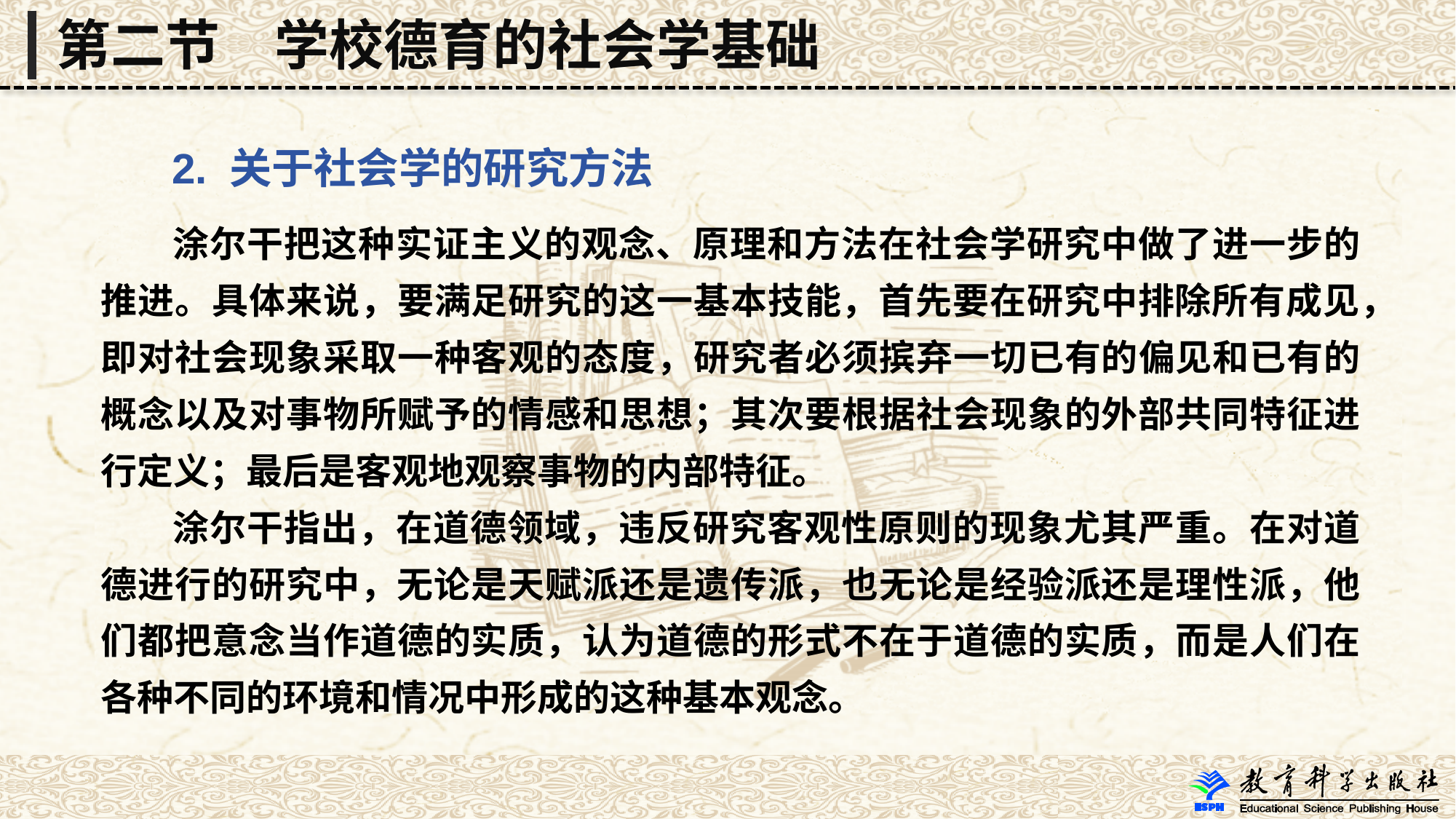

第二节　学校德育的社会学基础
       2. 关于社会学的研究方法

       涂尔干把这种实证主义的观念、原理和方法在社会学研究中做了进一步的推进。具体来说，要满足研究的这一基本技能，首先要在研究中排除所有成见，即对社会现象采取一种客观的态度，研究者必须摈弃一切已有的偏见和已有的概念以及对事物所赋予的情感和思想；其次要根据社会现象的外部共同特征进行定义；最后是客观地观察事物的内部特征。
       涂尔干指出，在道德领域，违反研究客观性原则的现象尤其严重。在对道德进行的研究中，无论是天赋派还是遗传派，也无论是经验派还是理性派，他们都把意念当作道德的实质，认为道德的形式不在于道德的实质，而是人们在各种不同的环境和情况中形成的这种基本观念。